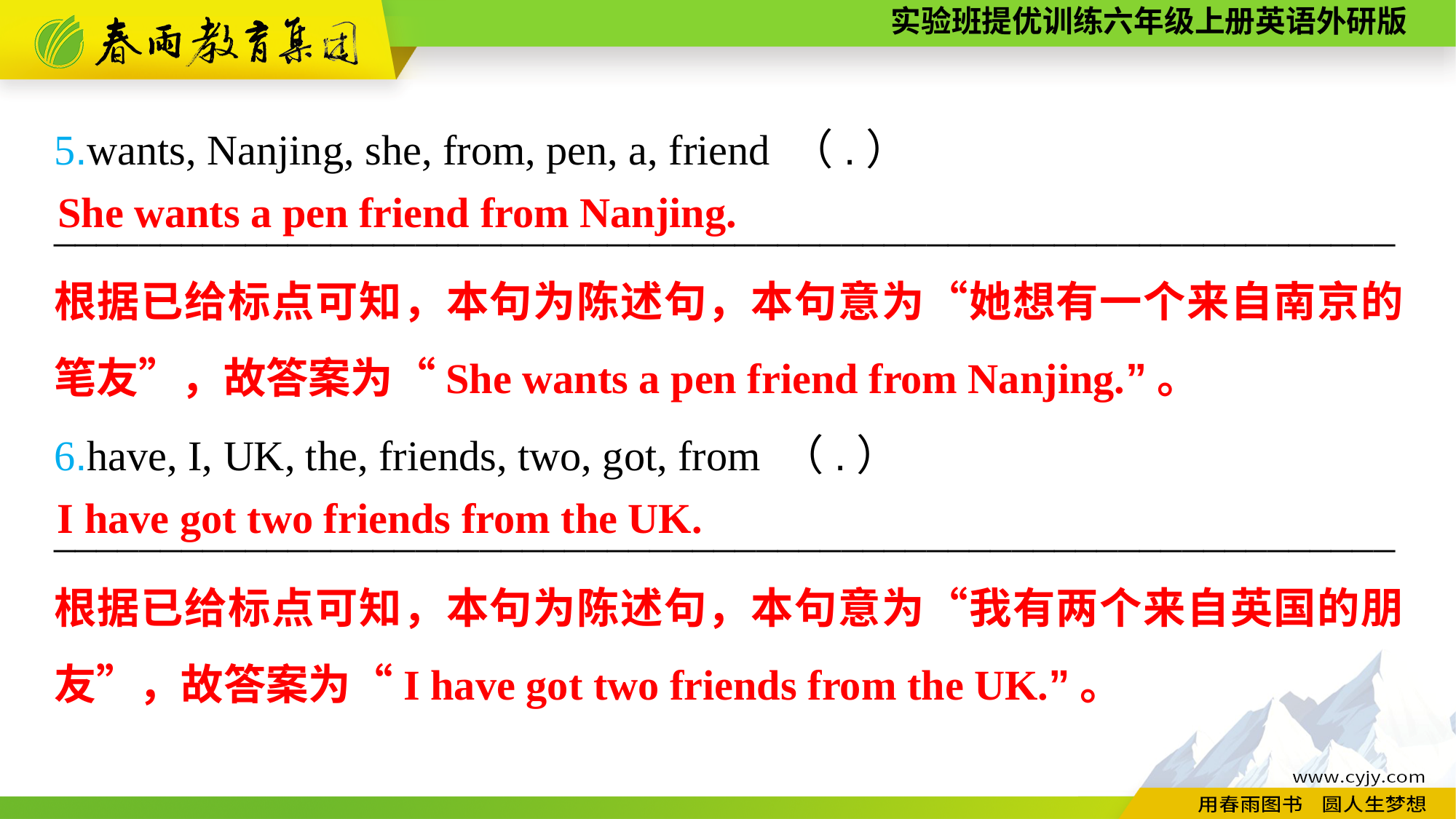

5.wants, Nanjing, she, from, pen, a, friend （.）
_______________________________________________________________

6.have, I, UK, the, friends, two, got, from （.）
_______________________________________________________________
She wants a pen friend from Nanjing.
根据已给标点可知，本句为陈述句，本句意为“她想有一个来自南京的笔友”，故答案为“She wants a pen friend from Nanjing.”。
I have got two friends from the UK.
根据已给标点可知，本句为陈述句，本句意为“我有两个来自英国的朋友”，故答案为“I have got two friends from the UK.”。